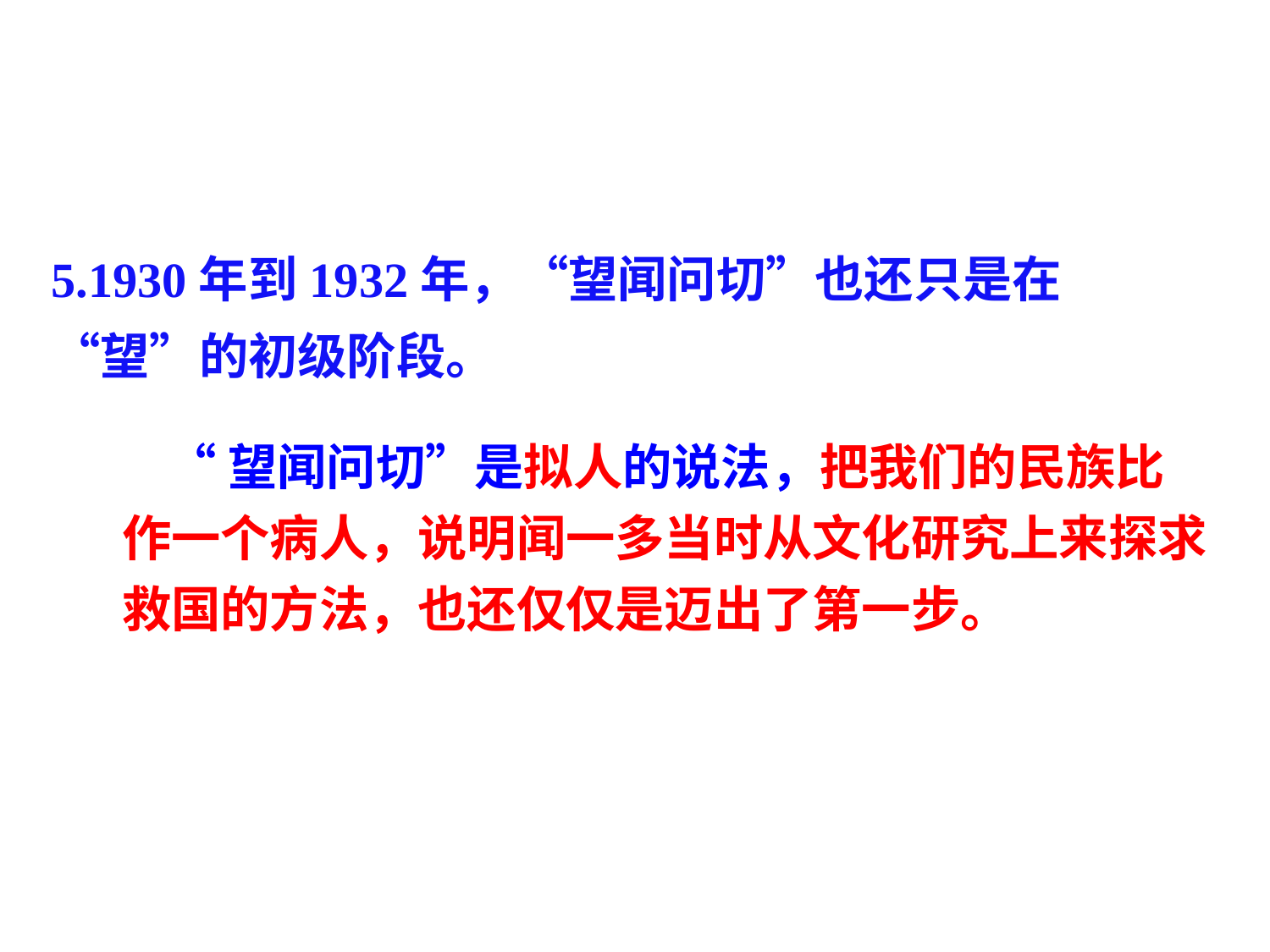

5.1930年到1932年，“望闻问切”也还只是在“望”的初级阶段。
    “望闻问切”是拟人的说法，把我们的民族比作一个病人，说明闻一多当时从文化研究上来探求救国的方法，也还仅仅是迈出了第一步。